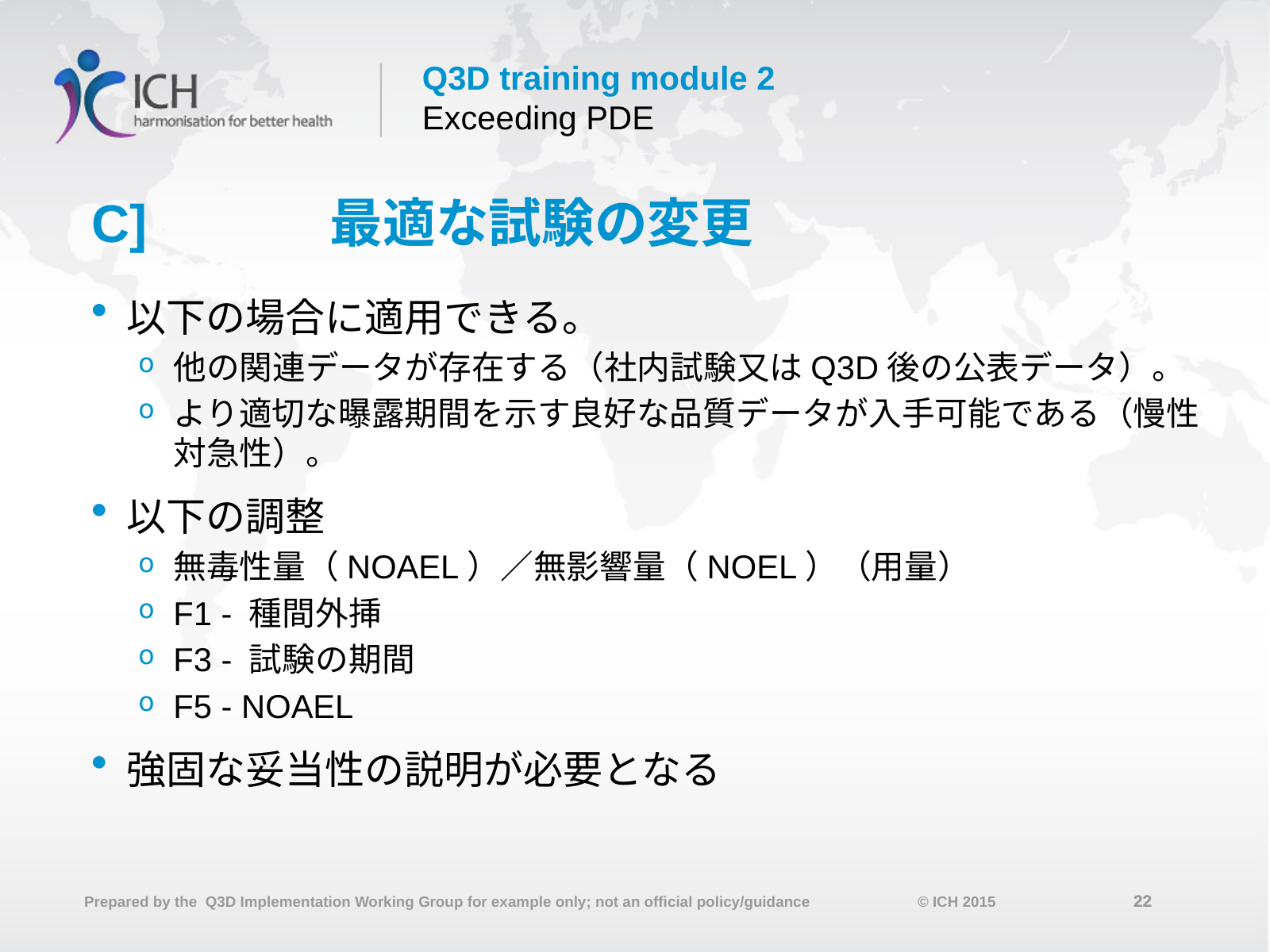

# C]		最適な試験の変更
以下の場合に適用できる。
他の関連データが存在する（社内試験又はQ3D後の公表データ）。
より適切な曝露期間を示す良好な品質データが入手可能である（慢性対急性）。
以下の調整
無毒性量（NOAEL）／無影響量（NOEL）（用量）
F1 - 種間外挿
F3 - 試験の期間
F5 - NOAEL
強固な妥当性の説明が必要となる